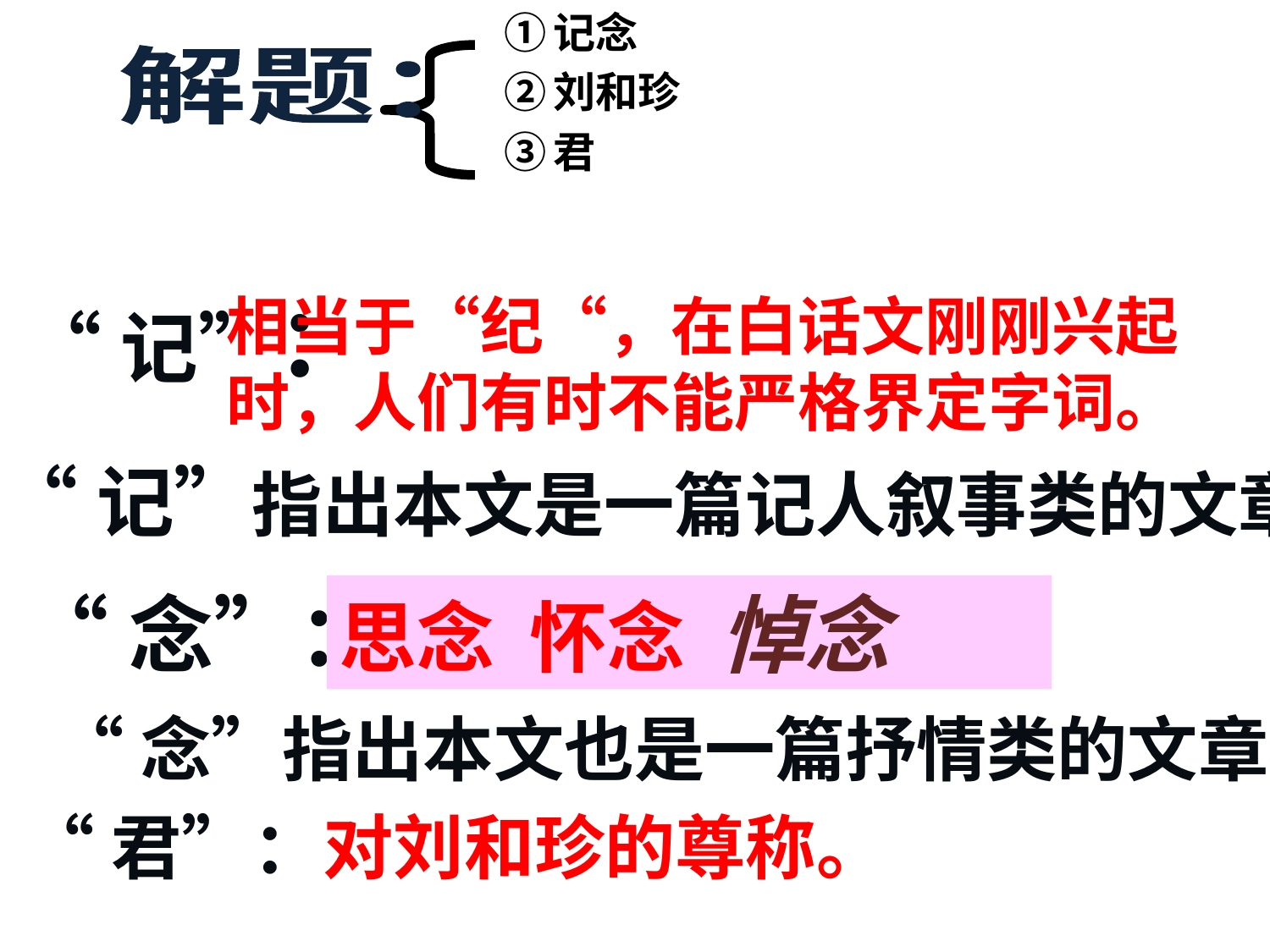

①记念
②刘和珍
③君
解题：

“记”：
相当于“纪“，在白话文刚刚兴起时，人们有时不能严格界定字词。
“记”指出本文是一篇记人叙事类的文章。
“念”：
思念  怀念  悼念
“念”指出本文也是一篇抒情类的文章。
“君”：对刘和珍的尊称。